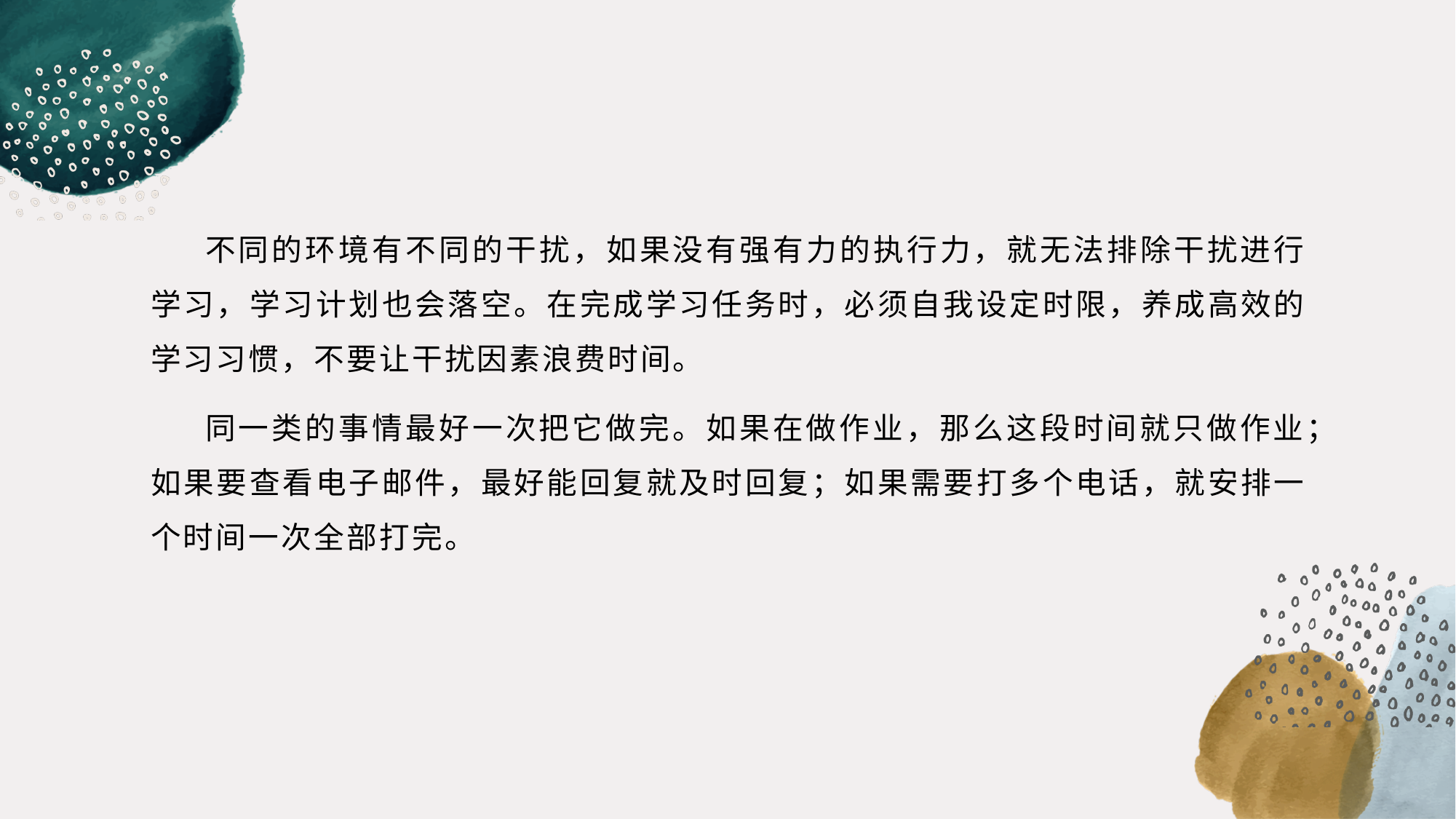

不同的环境有不同的干扰，如果没有强有力的执行力，就无法排除干扰进行学习，学习计划也会落空。在完成学习任务时，必须自我设定时限，养成高效的学习习惯，不要让干扰因素浪费时间。
同一类的事情最好一次把它做完。如果在做作业，那么这段时间就只做作业；如果要查看电子邮件，最好能回复就及时回复；如果需要打多个电话，就安排一个时间一次全部打完。